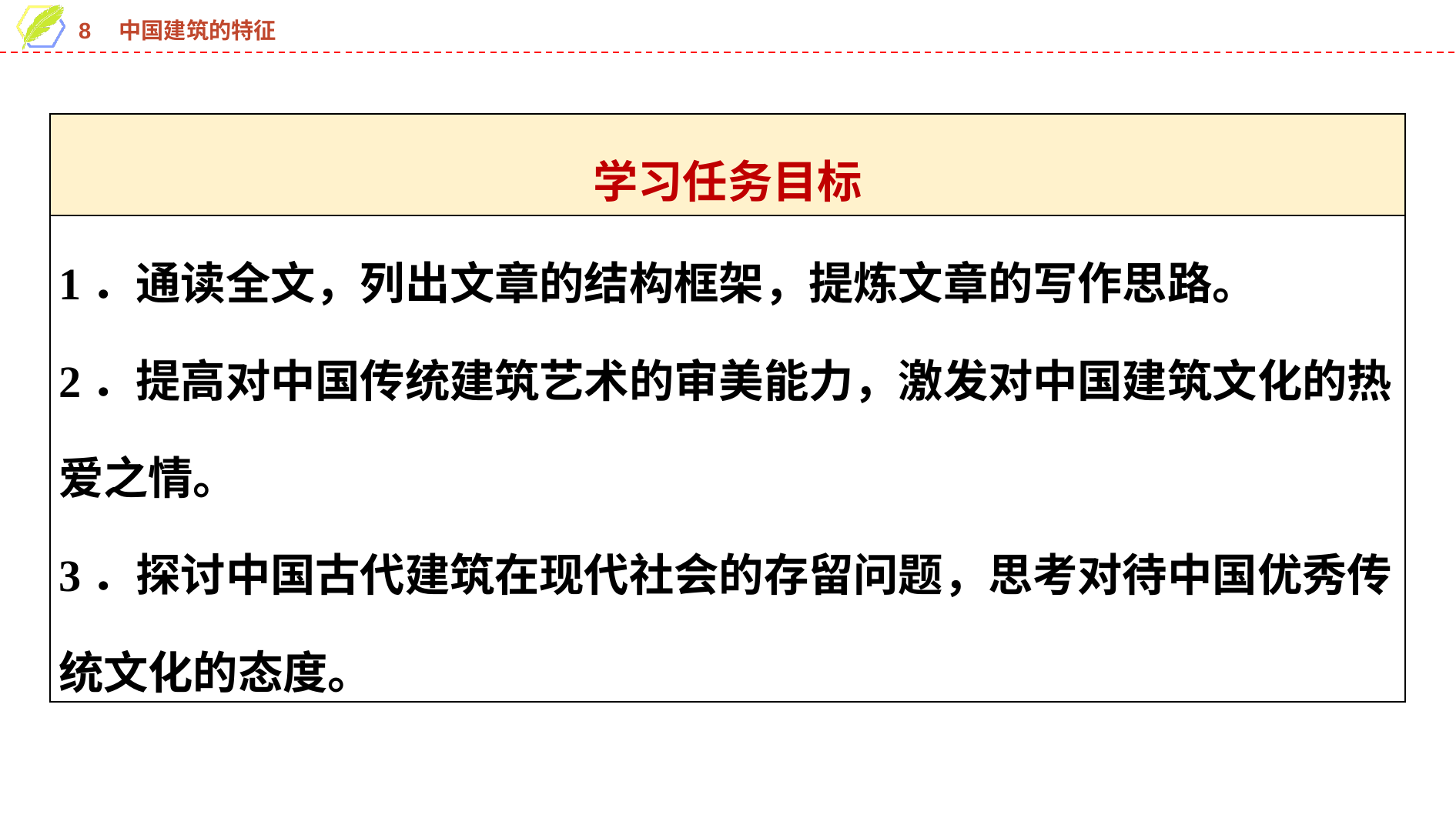

| 学习任务目标 |
| --- |
| 1．通读全文，列出文章的结构框架，提炼文章的写作思路。 2．提高对中国传统建筑艺术的审美能力，激发对中国建筑文化的热爱之情。 3．探讨中国古代建筑在现代社会的存留问题，思考对待中国优秀传统文化的态度。 |